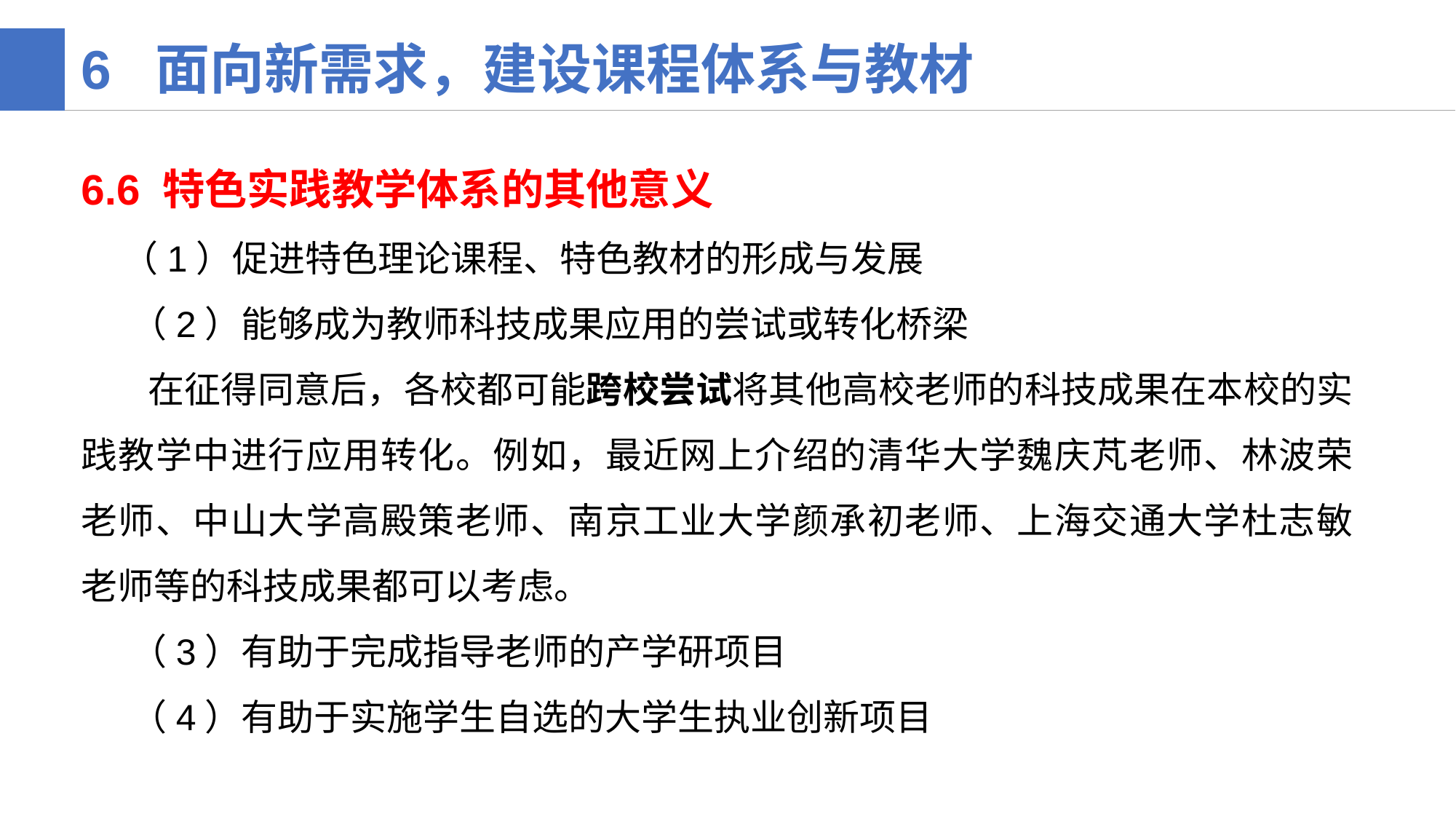

6  面向新需求，建设课程体系与教材
6.6 特色实践教学体系的其他意义
     （1）促进特色理论课程、特色教材的形成与发展
     （2）能够成为教师科技成果应用的尝试或转化桥梁
       在征得同意后，各校都可能跨校尝试将其他高校老师的科技成果在本校的实践教学中进行应用转化。例如，最近网上介绍的清华大学魏庆芃老师、林波荣老师、中山大学高殿策老师、南京工业大学颜承初老师、上海交通大学杜志敏老师等的科技成果都可以考虑。
     （3）有助于完成指导老师的产学研项目
     （4）有助于实施学生自选的大学生执业创新项目